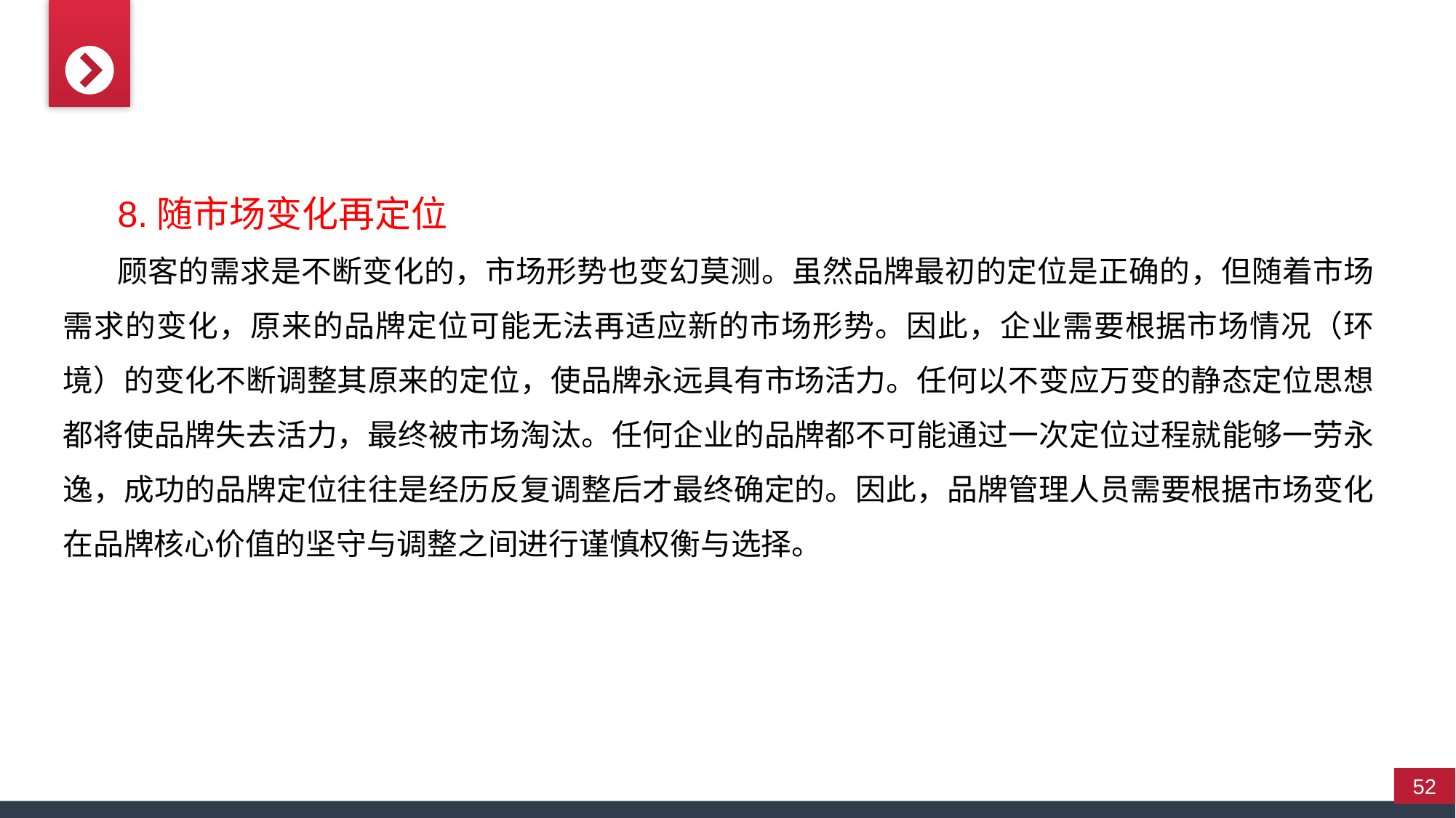

8.随市场变化再定位
顾客的需求是不断变化的，市场形势也变幻莫测。虽然品牌最初的定位是正确的，但随着市场需求的变化，原来的品牌定位可能无法再适应新的市场形势。因此，企业需要根据市场情况（环境）的变化不断调整其原来的定位，使品牌永远具有市场活力。任何以不变应万变的静态定位思想都将使品牌失去活力，最终被市场淘汰。任何企业的品牌都不可能通过一次定位过程就能够一劳永逸，成功的品牌定位往往是经历反复调整后才最终确定的。因此，品牌管理人员需要根据市场变化在品牌核心价值的坚守与调整之间进行谨慎权衡与选择。